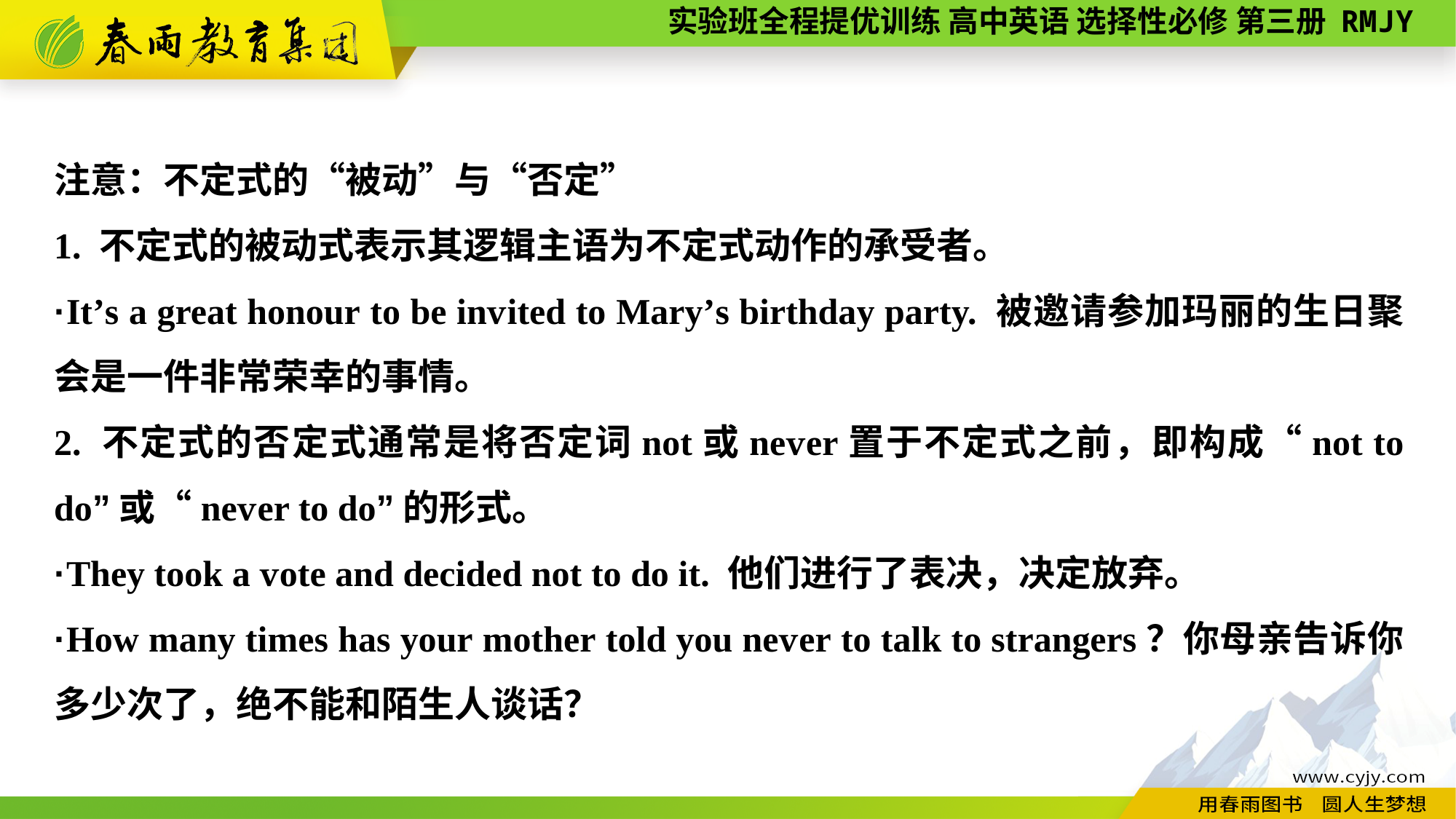

注意：不定式的“被动”与“否定”
1. 不定式的被动式表示其逻辑主语为不定式动作的承受者。
·It’s a great honour to be invited to Mary’s birthday party. 被邀请参加玛丽的生日聚会是一件非常荣幸的事情。
2. 不定式的否定式通常是将否定词not或never置于不定式之前，即构成“not to do”或“never to do”的形式。
·They took a vote and decided not to do it. 他们进行了表决，决定放弃。
·How many times has your mother told you never to talk to strangers？你母亲告诉你多少次了，绝不能和陌生人谈话？